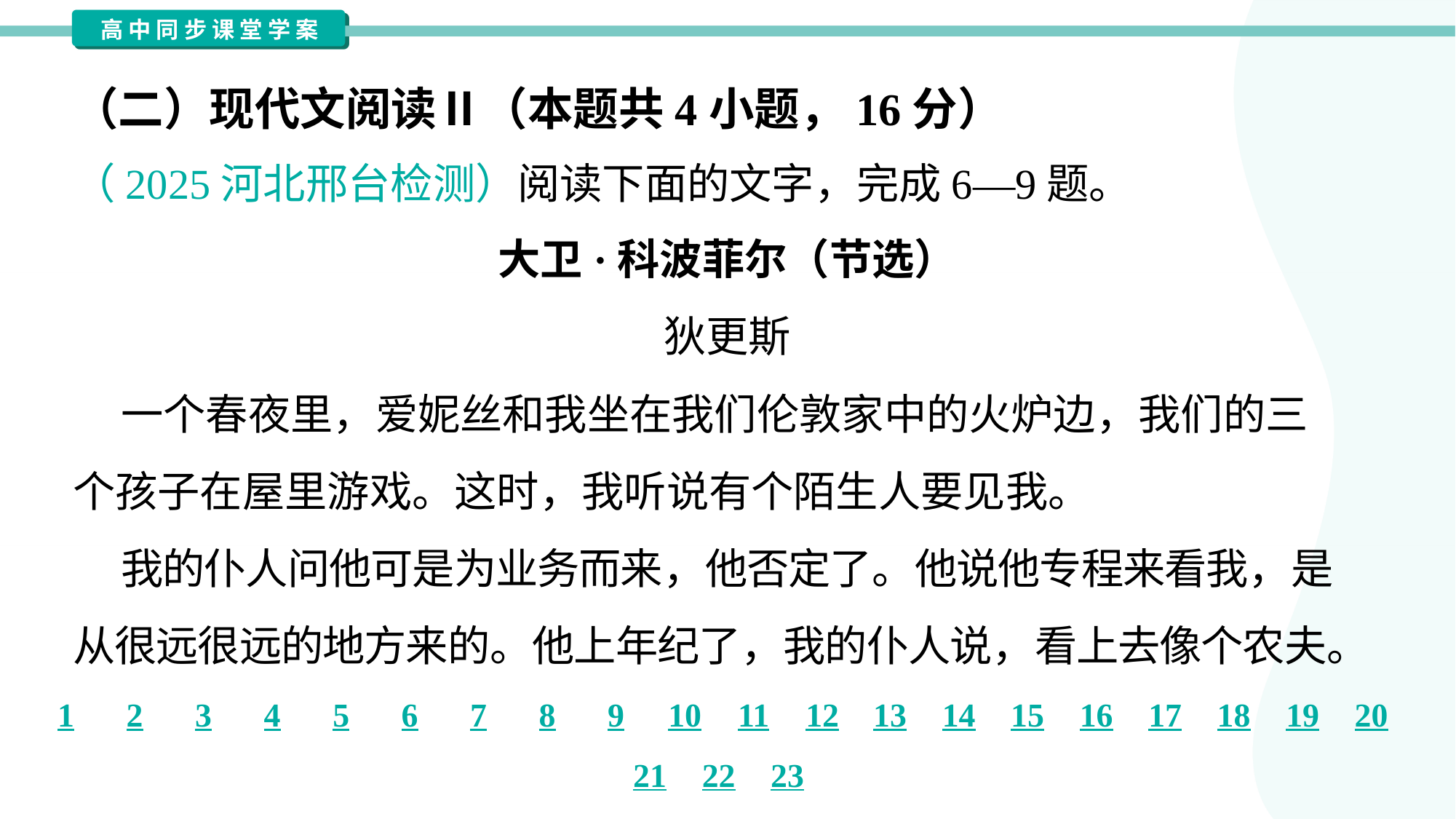

（二）现代文阅读Ⅱ（本题共4小题，16分）
（2025河北邢台检测）阅读下面的文字，完成6—9题。
大卫·科波菲尔（节选）
狄更斯
    一个春夜里，爱妮丝和我坐在我们伦敦家中的火炉边，我们的三
个孩子在屋里游戏。这时，我听说有个陌生人要见我。
    我的仆人问他可是为业务而来，他否定了。他说他专程来看我，是
从很远很远的地方来的。他上年纪了，我的仆人说，看上去像个农夫。